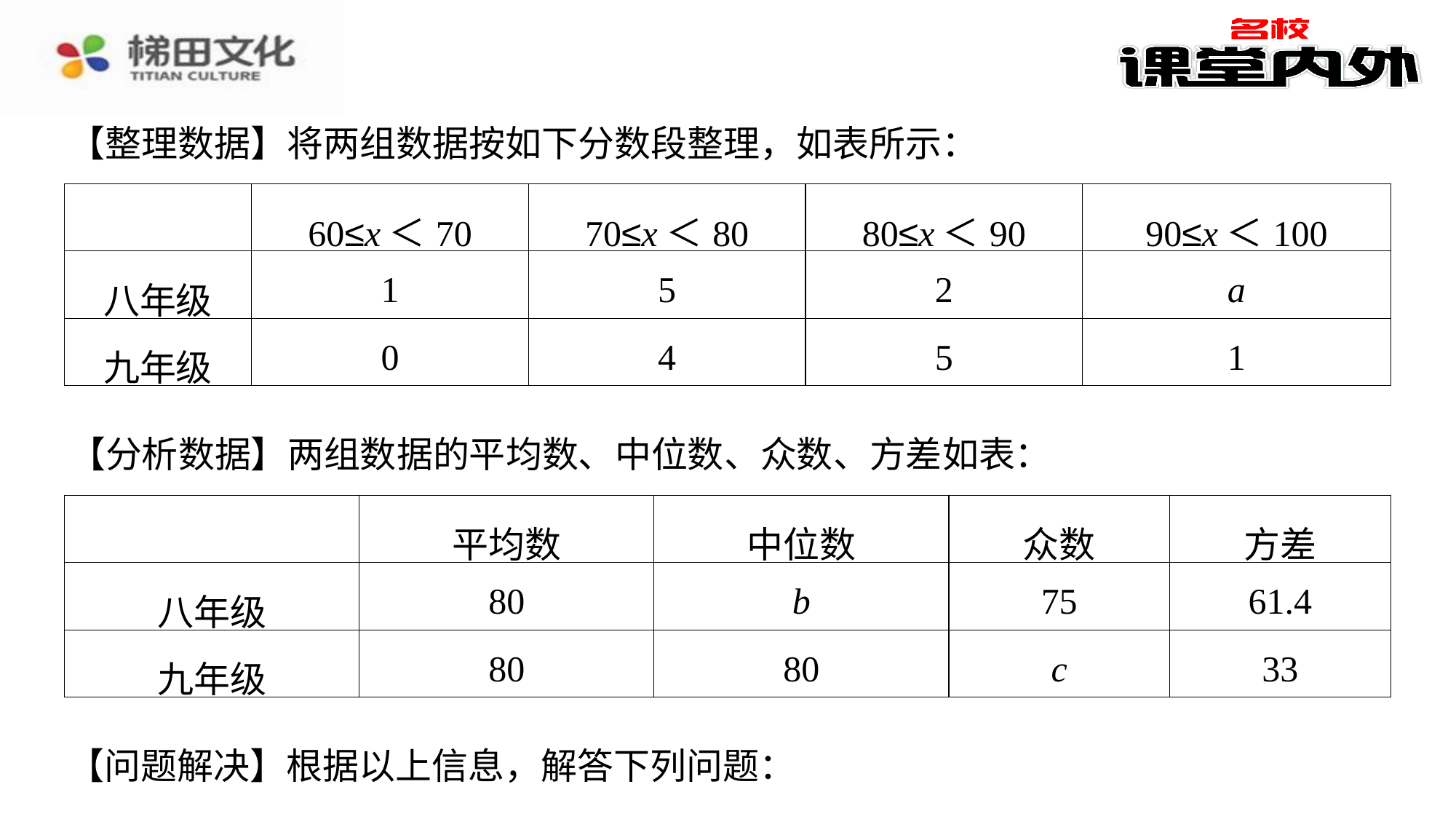

【整理数据】将两组数据按如下分数段整理，如表所示：
|  | 60≤x＜70 | 70≤x＜80 | 80≤x＜90 | 90≤x＜100 |
| --- | --- | --- | --- | --- |
| 八年级 | 1 | 5 | 2 | a |
| 九年级 | 0 | 4 | 5 | 1 |
【分析数据】两组数据的平均数、中位数、众数、方差如表：
|  | 平均数 | 中位数 | 众数 | 方差 |
| --- | --- | --- | --- | --- |
| 八年级 | 80 | b | 75 | 61.4 |
| 九年级 | 80 | 80 | c | 33 |
【问题解决】根据以上信息，解答下列问题：